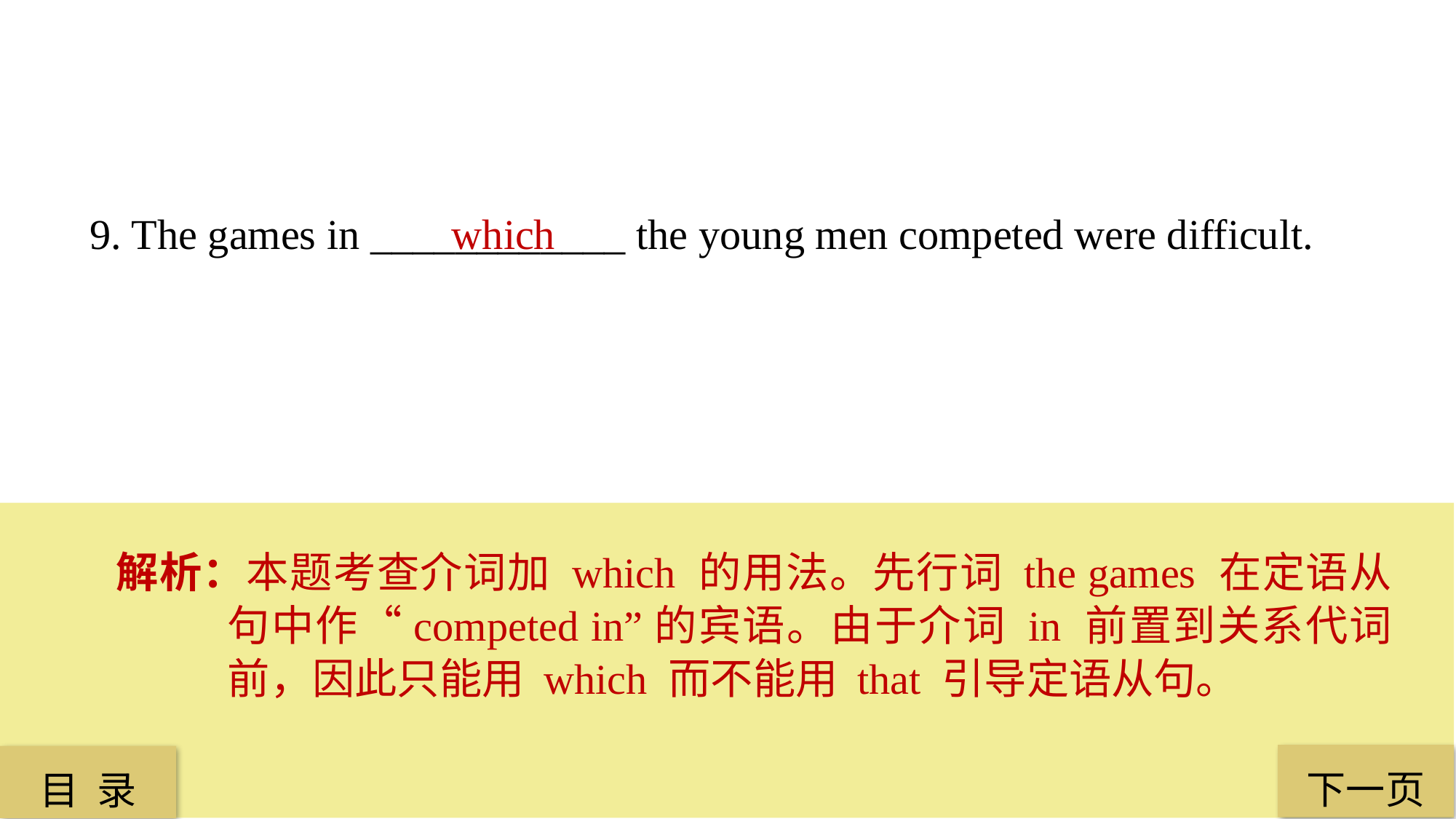

9. The games in ____________ the young men competed were difficult.
 which
解析：本题考查介词加 which 的用法。先行词 the games 在定语从句中作“competed in”的宾语。由于介词 in 前置到关系代词前，因此只能用 which 而不能用 that 引导定语从句。